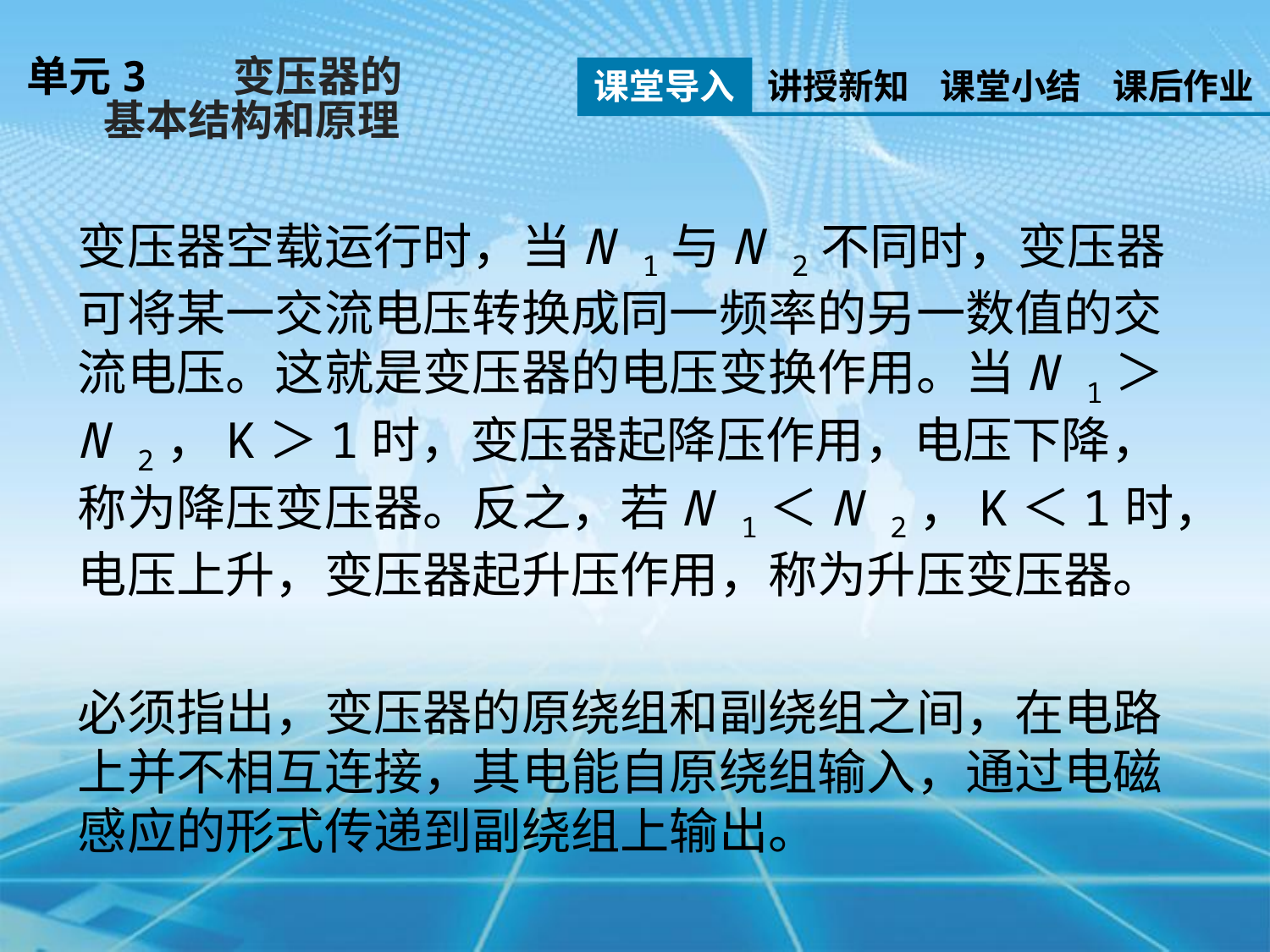

单元3   变压器的
       基本结构和原理
课堂导入
讲授新知
课堂小结
课后作业
变压器空载运行时，当N 1与N 2不同时，变压器可将某一交流电压转换成同一频率的另一数值的交流电压。这就是变压器的电压变换作用。当N 1＞N 2，K＞1时，变压器起降压作用，电压下降，称为降压变压器。反之，若N 1＜N 2，K＜1时，电压上升，变压器起升压作用，称为升压变压器。

必须指出，变压器的原绕组和副绕组之间，在电路上并不相互连接，其电能自原绕组输入，通过电磁感应的形式传递到副绕组上输出。